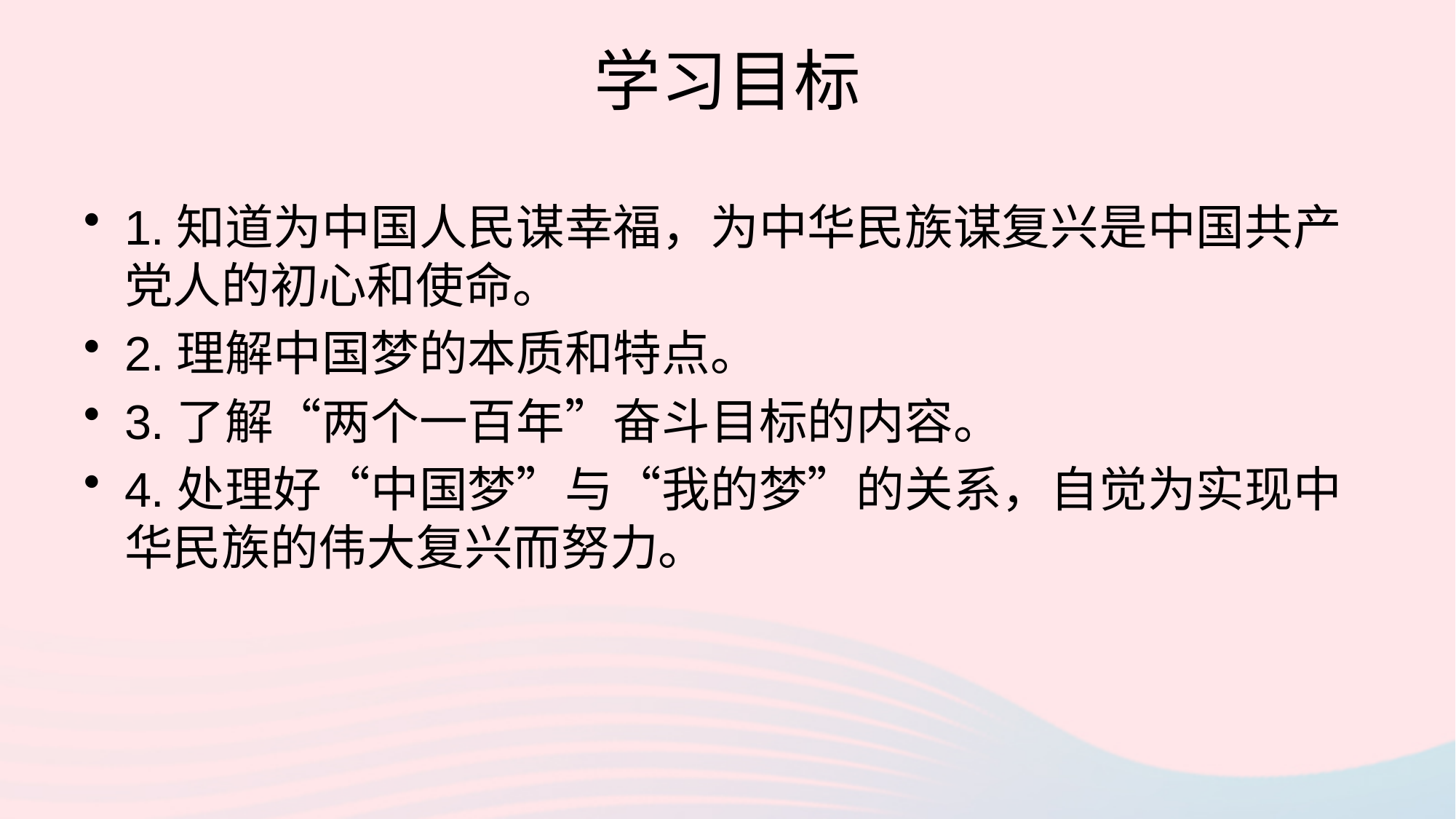

# 学习目标
1.知道为中国人民谋幸福，为中华民族谋复兴是中国共产党人的初心和使命。
2.理解中国梦的本质和特点。
3.了解“两个一百年”奋斗目标的内容。
4.处理好“中国梦”与“我的梦”的关系，自觉为实现中华民族的伟大复兴而努力。